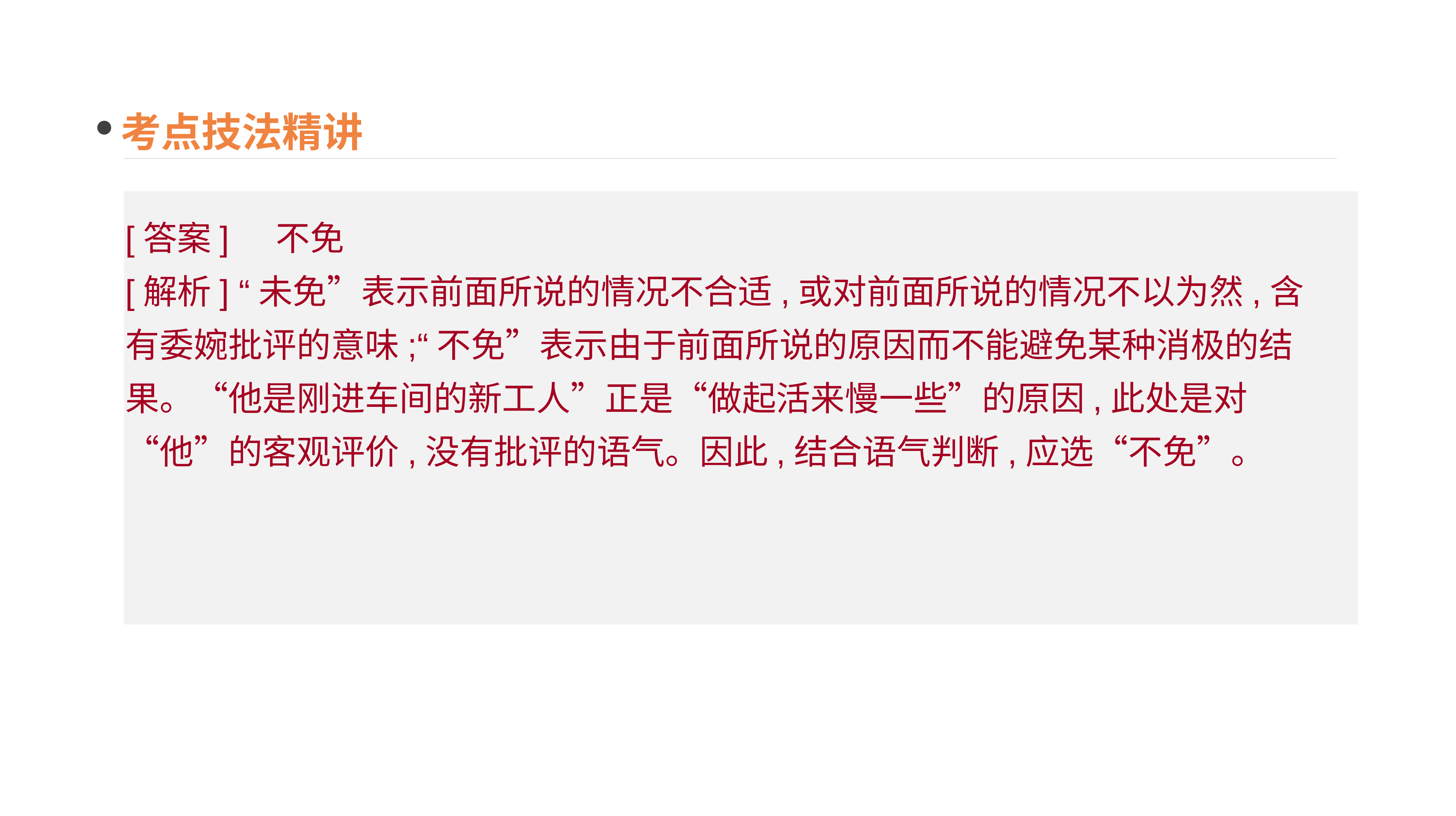

考点技法精讲

[答案]    不免
[解析] “未免”表示前面所说的情况不合适,或对前面所说的情况不以为然,含有委婉批评的意味;“不免”表示由于前面所说的原因而不能避免某种消极的结果。“他是刚进车间的新工人”正是“做起活来慢一些”的原因,此处是对“他”的客观评价,没有批评的语气。因此,结合语气判断,应选“不免”。